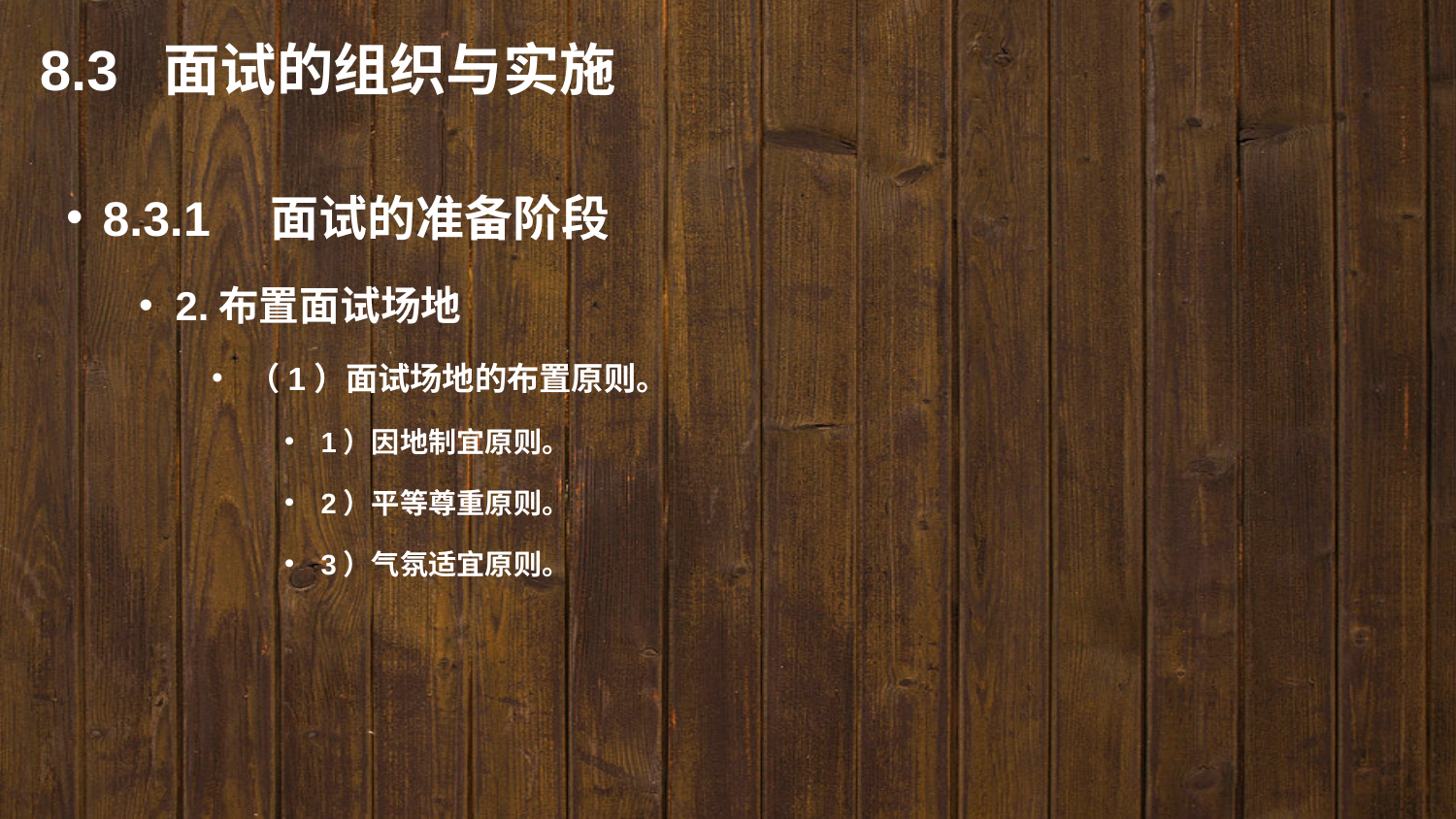

8.3  面试的组织与实施
8.3.1　面试的准备阶段
2.布置面试场地
（1）面试场地的布置原则。
1）因地制宜原则。
2）平等尊重原则。
3）气氛适宜原则。